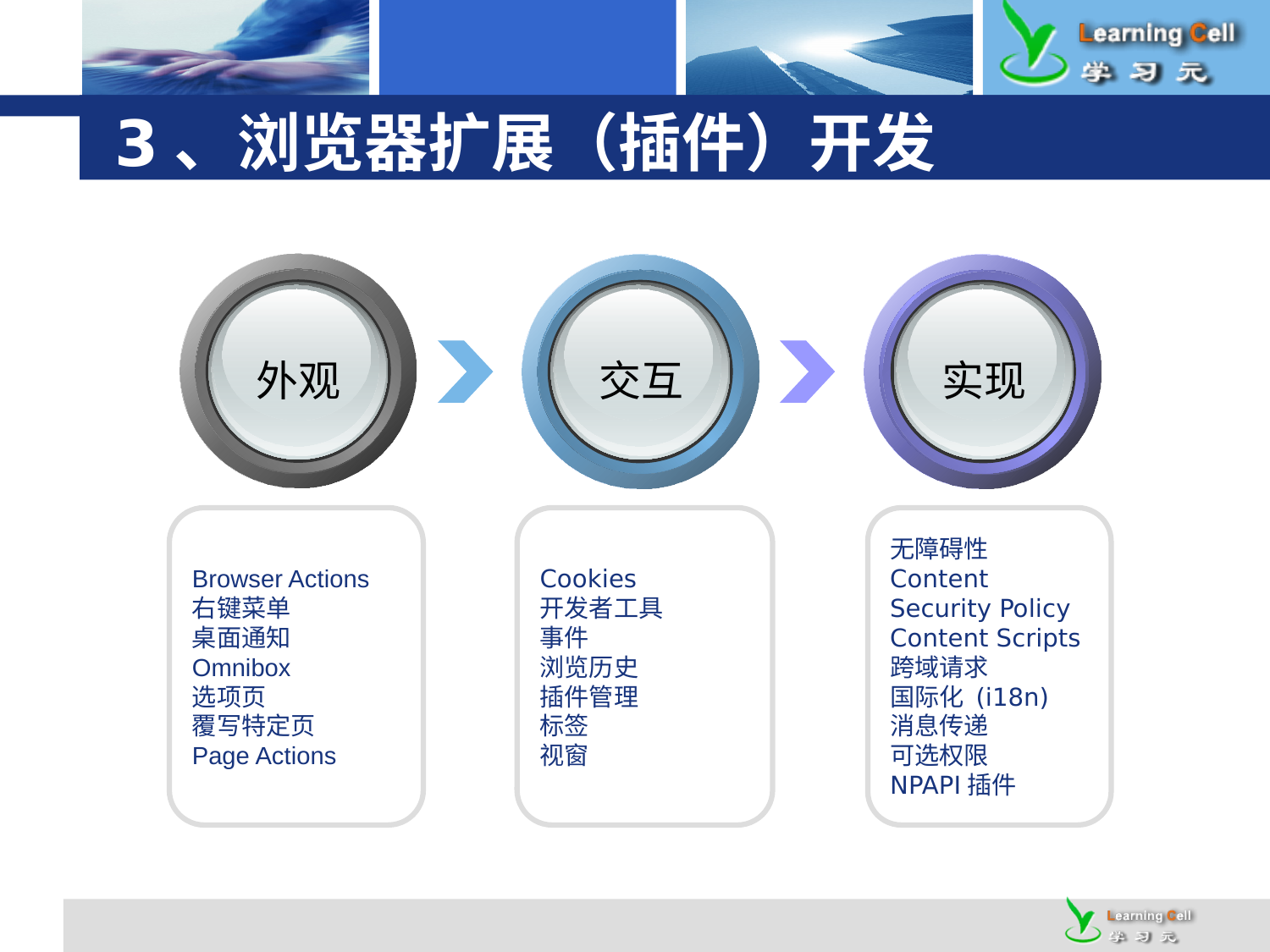

# 3、浏览器扩展（插件）开发

外观
交互
实现
Browser Actions
右键菜单
桌面通知
Omnibox
选项页
覆写特定页
Page Actions
Cookies
开发者工具
事件
浏览历史
插件管理
标签
视窗
无障碍性
Content Security Policy
Content Scripts
跨域请求
国际化 (i18n)
消息传递
可选权限
NPAPI插件